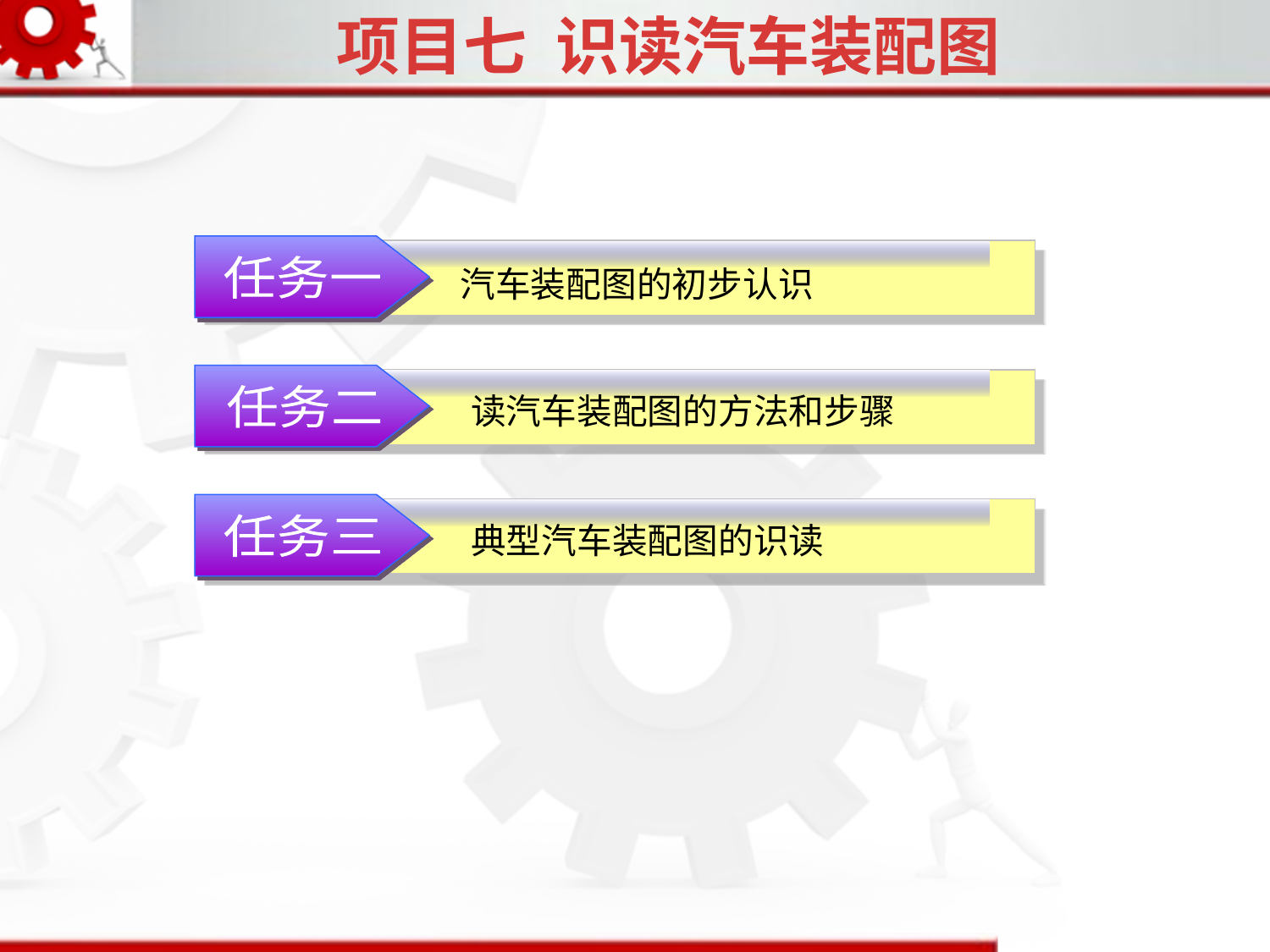

项目七  识读汽车装配图

任务一
汽车装配图的初步认识

读汽车装配图的方法和步骤
任务二

典型汽车装配图的识读
任务三